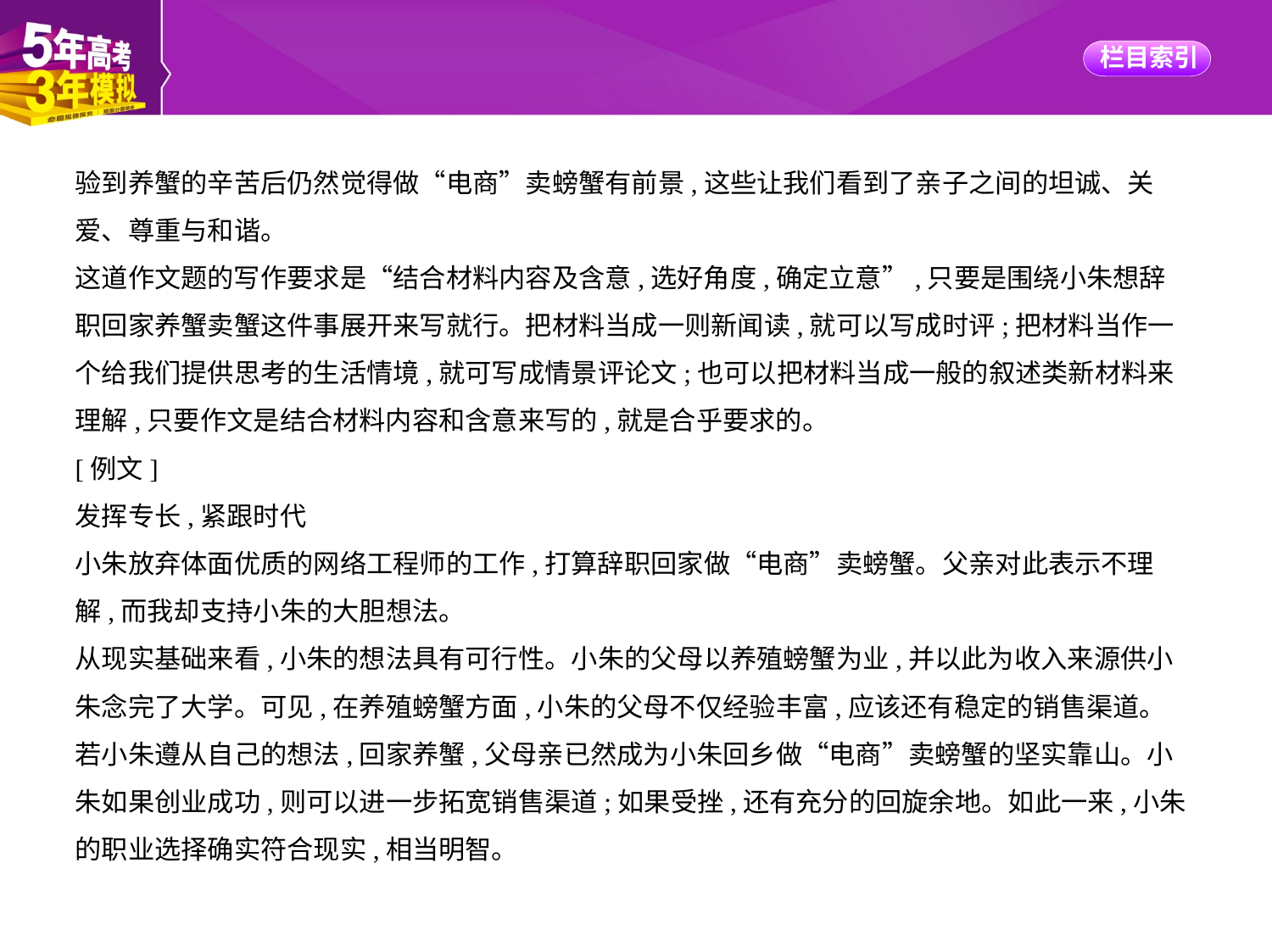

验到养蟹的辛苦后仍然觉得做“电商”卖螃蟹有前景,这些让我们看到了亲子之间的坦诚、关
爱、尊重与和谐。
这道作文题的写作要求是“结合材料内容及含意,选好角度,确定立意”,只要是围绕小朱想辞
职回家养蟹卖蟹这件事展开来写就行。把材料当成一则新闻读,就可以写成时评;把材料当作一
个给我们提供思考的生活情境,就可写成情景评论文;也可以把材料当成一般的叙述类新材料来
理解,只要作文是结合材料内容和含意来写的,就是合乎要求的。
[例文]
发挥专长,紧跟时代
小朱放弃体面优质的网络工程师的工作,打算辞职回家做“电商”卖螃蟹。父亲对此表示不理
解,而我却支持小朱的大胆想法。
从现实基础来看,小朱的想法具有可行性。小朱的父母以养殖螃蟹为业,并以此为收入来源供小
朱念完了大学。可见,在养殖螃蟹方面,小朱的父母不仅经验丰富,应该还有稳定的销售渠道。
若小朱遵从自己的想法,回家养蟹,父母亲已然成为小朱回乡做“电商”卖螃蟹的坚实靠山。小
朱如果创业成功,则可以进一步拓宽销售渠道;如果受挫,还有充分的回旋余地。如此一来,小朱
的职业选择确实符合现实,相当明智。